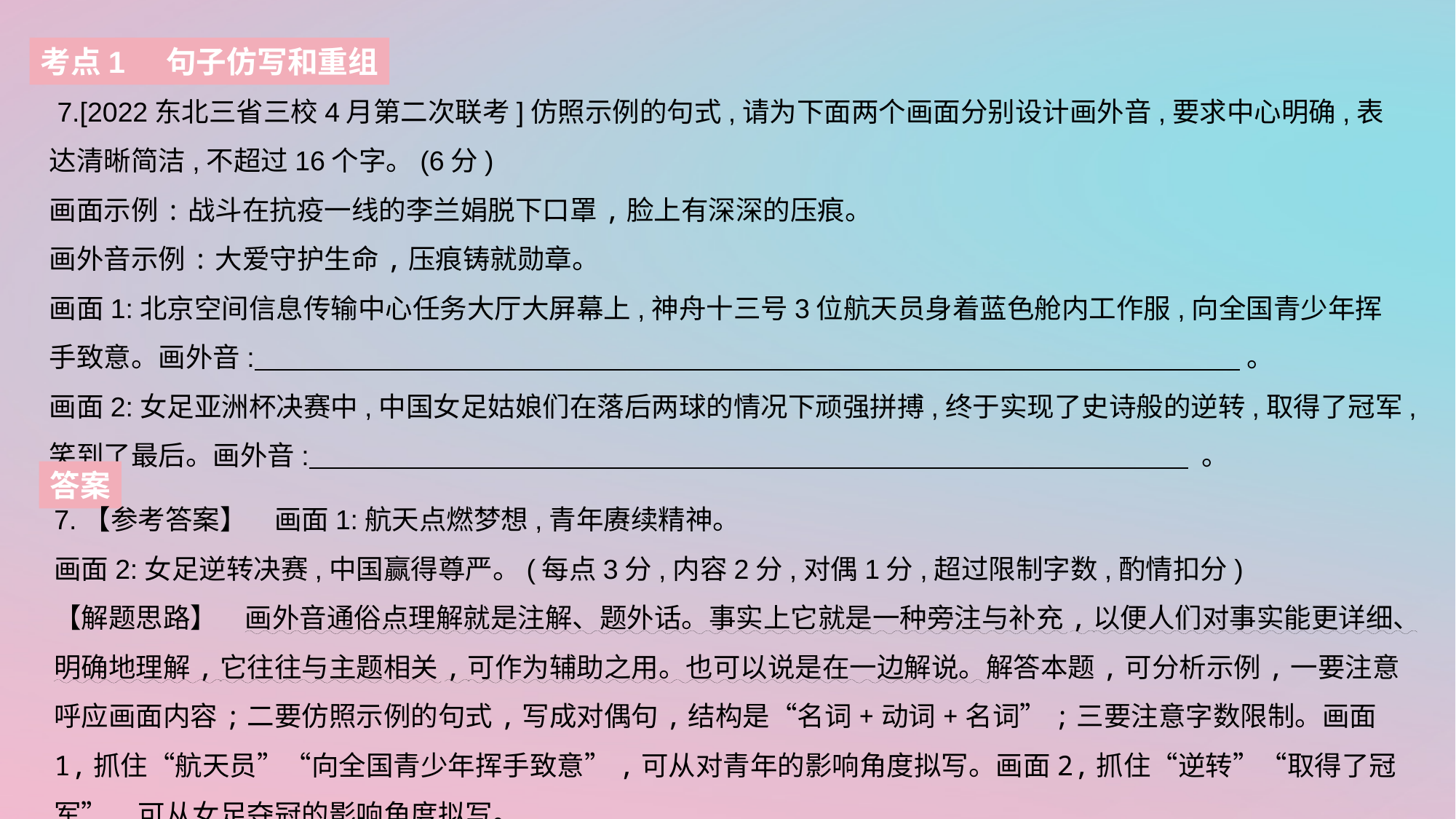

考点1    句子仿写和重组
 7.[2022东北三省三校4月第二次联考]仿照示例的句式,请为下面两个画面分别设计画外音,要求中心明确,表达清晰简洁,不超过16个字。(6分)
画面示例:战斗在抗疫一线的李兰娟脱下口罩,脸上有深深的压痕。
画外音示例:大爱守护生命,压痕铸就勋章。
画面1:北京空间信息传输中心任务大厅大屏幕上,神舟十三号3位航天员身着蓝色舱内工作服,向全国青少年挥手致意。画外音:                                                                                                                                 。
画面2:女足亚洲杯决赛中,中国女足姑娘们在落后两球的情况下顽强拼搏,终于实现了史诗般的逆转,取得了冠军,笑到了最后。画外音:                                                                                                                    。
答案
7.【参考答案】　画面1:航天点燃梦想,青年赓续精神。
画面2:女足逆转决赛,中国赢得尊严。(每点3分,内容2分,对偶1分,超过限制字数,酌情扣分)
【解题思路】　画外音通俗点理解就是注解、题外话。事实上它就是一种旁注与补充,以便人们对事实能更详细、明确地理解,它往往与主题相关,可作为辅助之用。也可以说是在一边解说。解答本题,可分析示例,一要注意呼应画面内容;二要仿照示例的句式,写成对偶句,结构是“名词+动词+名词”;三要注意字数限制。画面1,抓住“航天员”“向全国青少年挥手致意”,可从对青年的影响角度拟写。画面2,抓住“逆转”“取得了冠军”,可从女足夺冠的影响角度拟写。